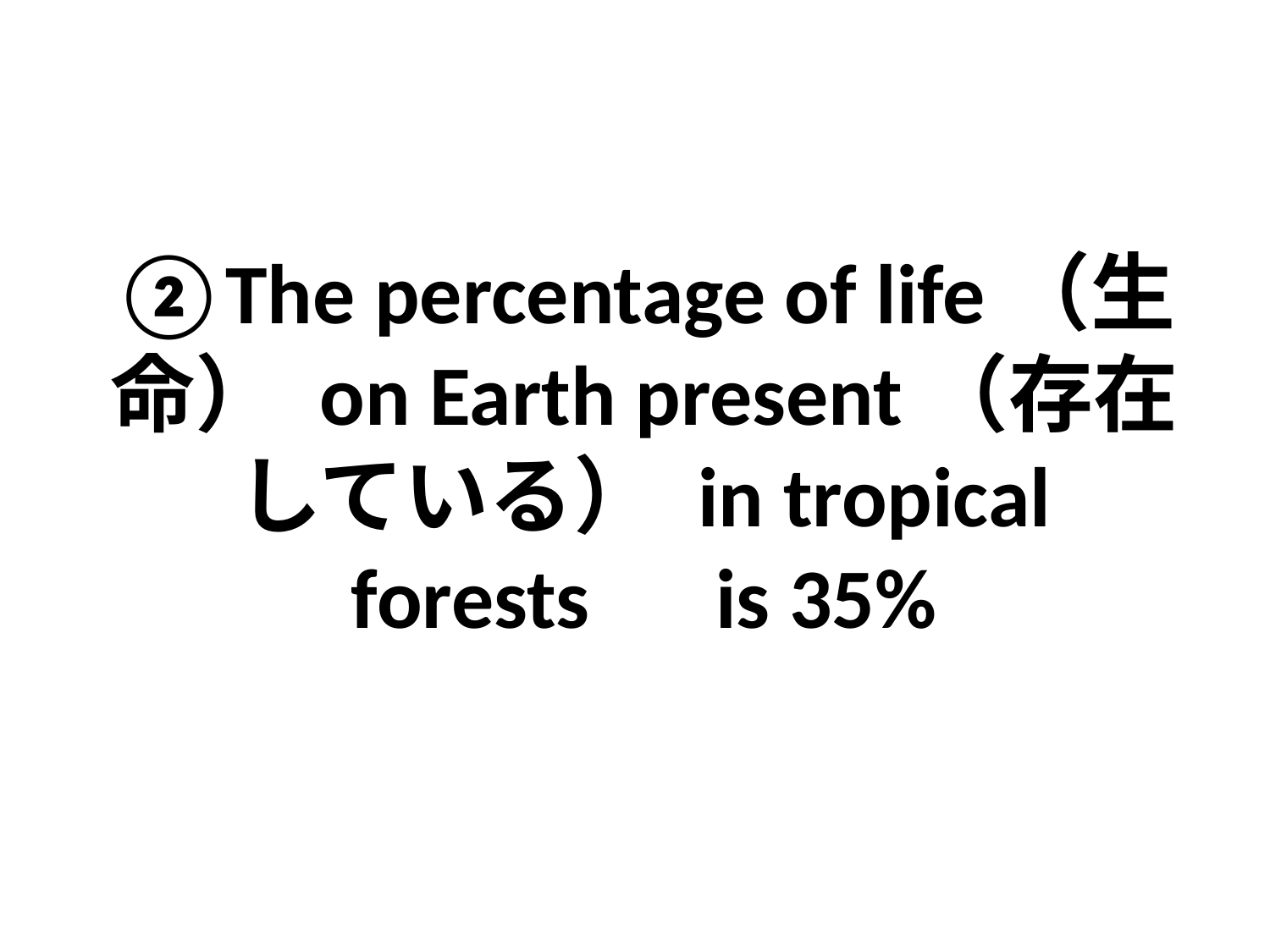

# ②The percentage of life（生命） on Earth present（存在している） in tropical forests　is 35%